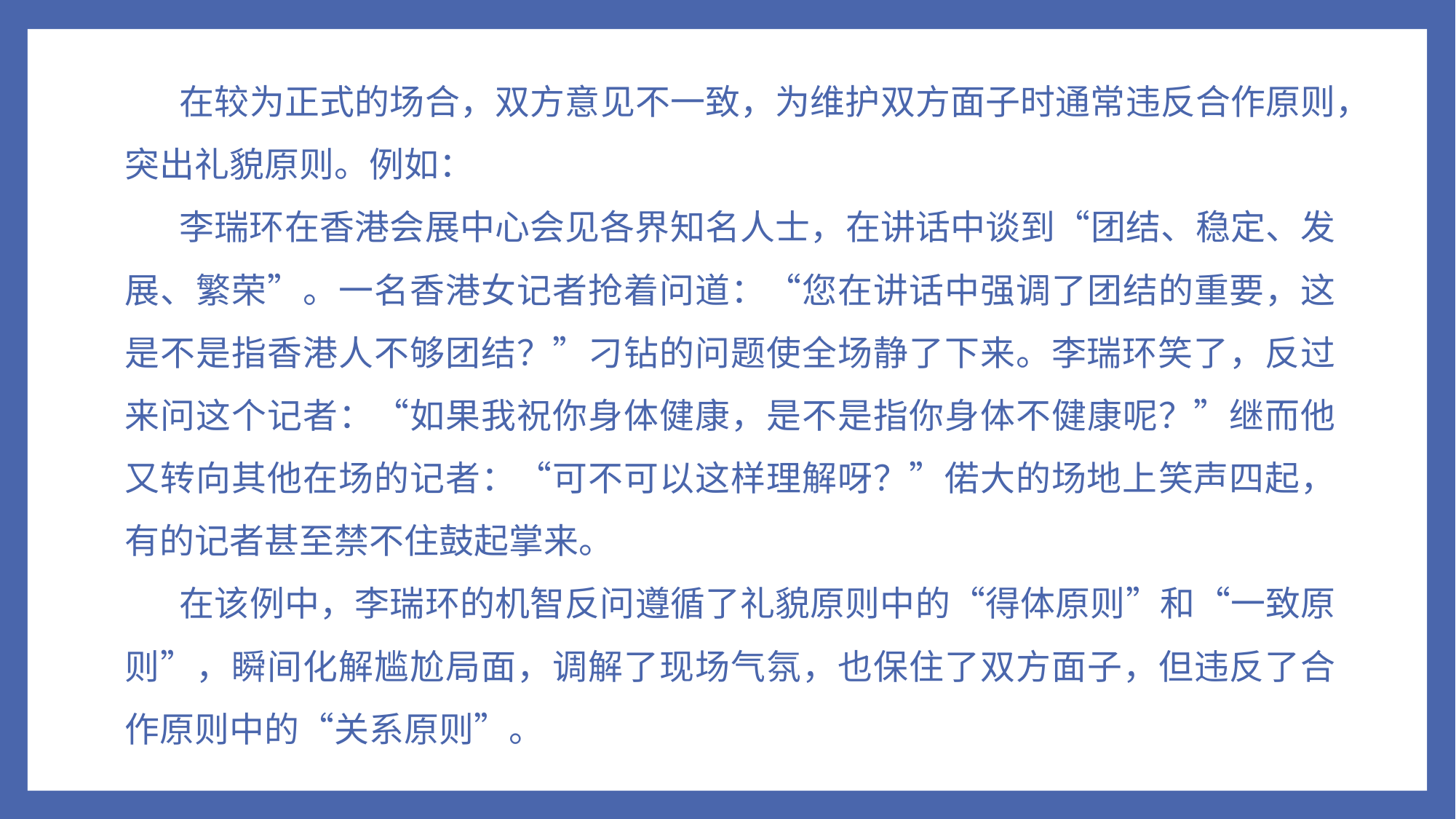

在较为正式的场合，双方意见不一致，为维护双方面子时通常违反合作原则，突出礼貌原则。例如：
李瑞环在香港会展中心会见各界知名人士，在讲话中谈到“团结、稳定、发展、繁荣”。一名香港女记者抢着问道：“您在讲话中强调了团结的重要，这是不是指香港人不够团结？”刁钻的问题使全场静了下来。李瑞环笑了，反过来问这个记者：“如果我祝你身体健康，是不是指你身体不健康呢？”继而他又转向其他在场的记者：“可不可以这样理解呀？”偌大的场地上笑声四起，有的记者甚至禁不住鼓起掌来。
在该例中，李瑞环的机智反问遵循了礼貌原则中的“得体原则”和“一致原则”，瞬间化解尴尬局面，调解了现场气氛，也保住了双方面子，但违反了合作原则中的“关系原则”。